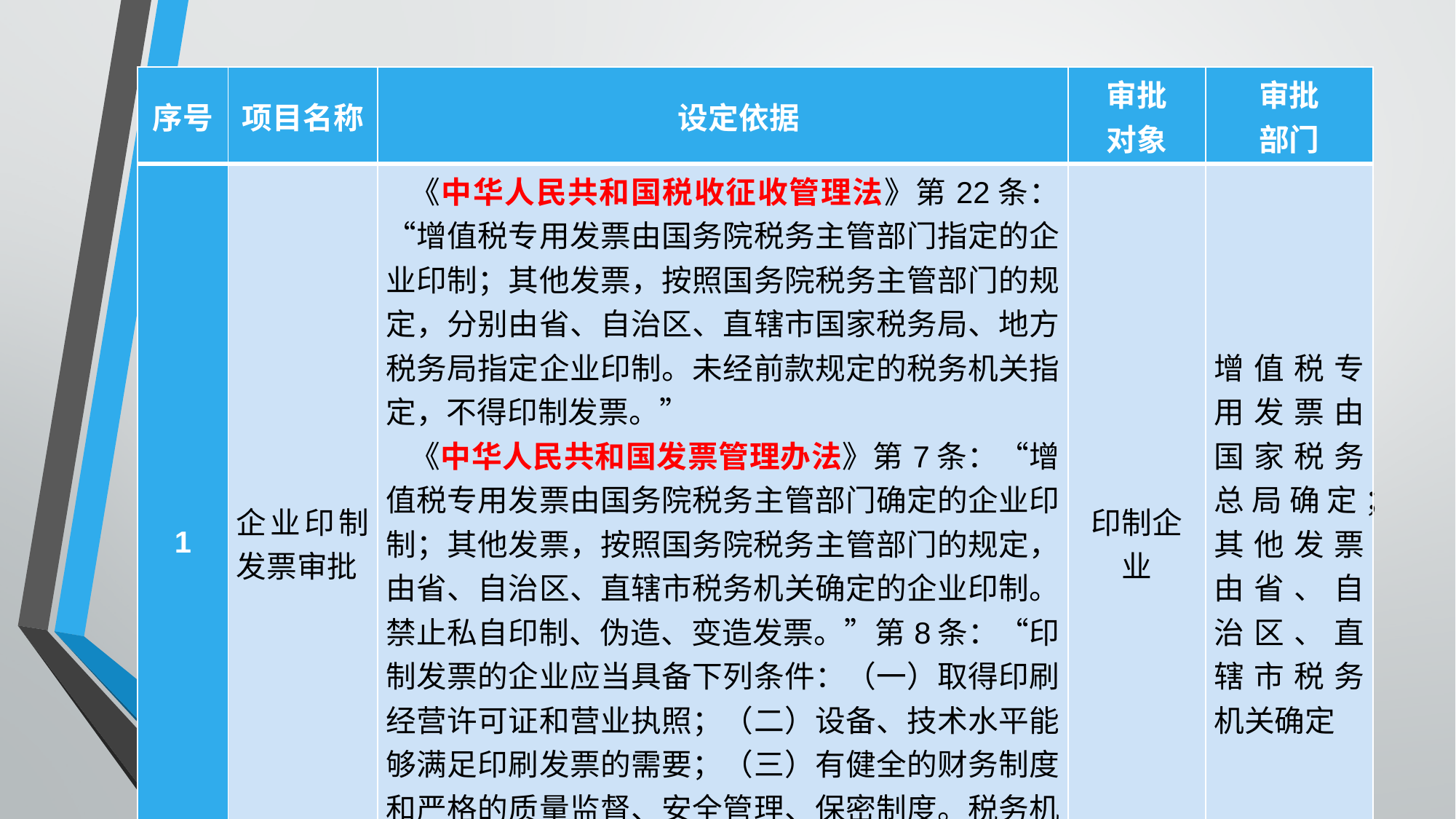

#
| 序号 | 项目名称 | 设定依据 | 审批 对象 | 审批 部门 |
| --- | --- | --- | --- | --- |
| 1 | 企业印制发票审批 | 《中华人民共和国税收征收管理法》第22条：“增值税专用发票由国务院税务主管部门指定的企业印制；其他发票，按照国务院税务主管部门的规定，分别由省、自治区、直辖市国家税务局、地方税务局指定企业印制。未经前款规定的税务机关指定，不得印制发票。” 《中华人民共和国发票管理办法》第7条：“增值税专用发票由国务院税务主管部门确定的企业印制；其他发票，按照国务院税务主管部门的规定，由省、自治区、直辖市税务机关确定的企业印制。禁止私自印制、伪造、变造发票。”第8条：“印制发票的企业应当具备下列条件：（一）取得印刷经营许可证和营业执照；（二）设备、技术水平能够满足印刷发票的需要；（三）有健全的财务制度和严格的质量监督、安全管理、保密制度。税务机关应当以招标方式确定印制发票的企业，并发给发票准印证。” | 印制企业 | 增值税专用发票由国家税务总局确定；其他发票由省、自治区、直辖市税务机关确定 |